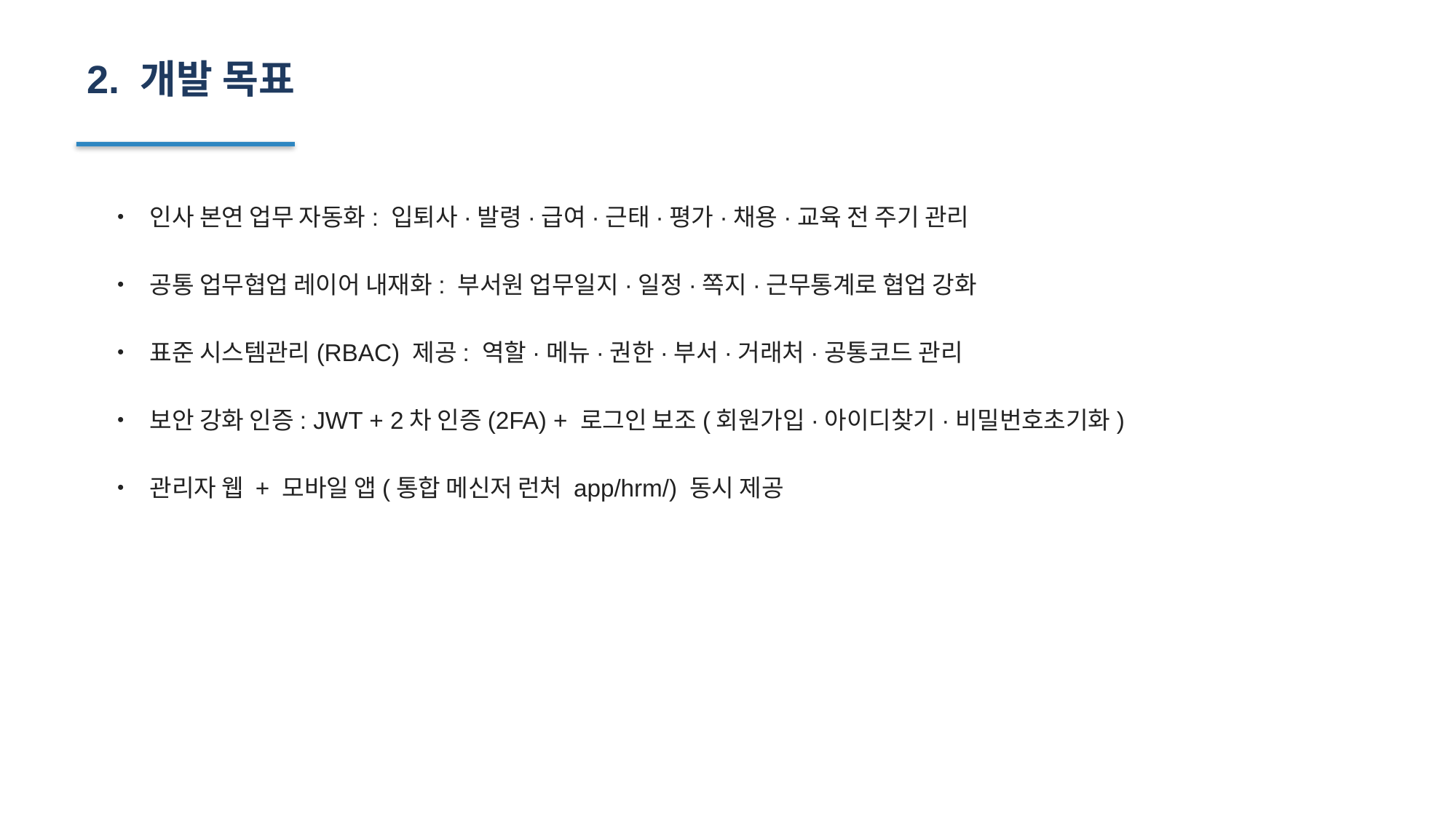

2. 개발 목표

•  인사 본연 업무 자동화: 입퇴사·발령·급여·근태·평가·채용·교육 전 주기 관리
•  공통 업무협업 레이어 내재화: 부서원 업무일지·일정·쪽지·근무통계로 협업 강화
•  표준 시스템관리(RBAC) 제공: 역할·메뉴·권한·부서·거래처·공통코드 관리
•  보안 강화 인증: JWT + 2차 인증(2FA) + 로그인 보조(회원가입·아이디찾기·비밀번호초기화)
•  관리자 웹 + 모바일 앱(통합 메신저 런처 app/hrm/) 동시 제공